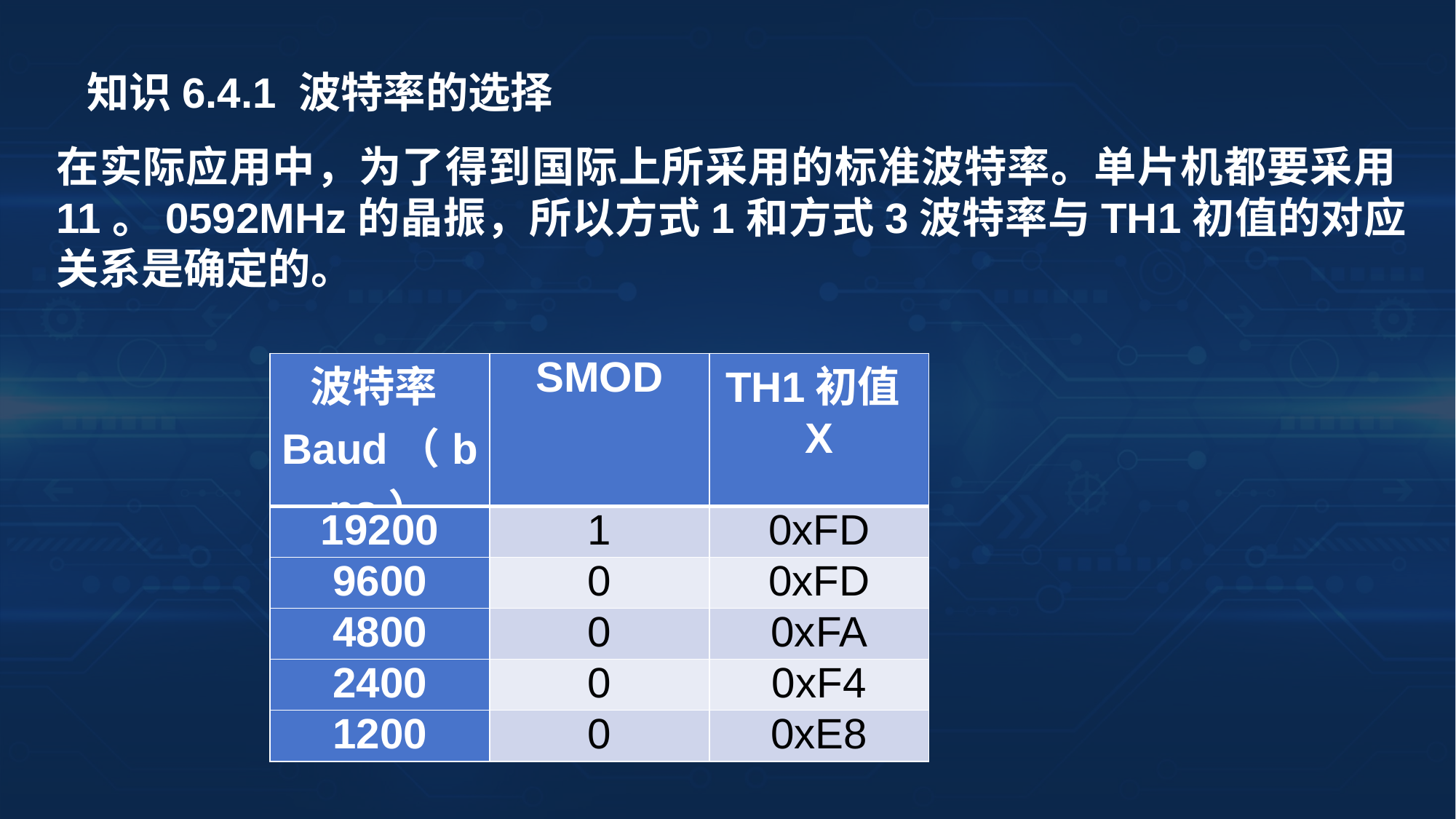

知识6.4.1 波特率的选择
在实际应用中，为了得到国际上所采用的标准波特率。单片机都要采用11。0592MHz的晶振，所以方式1和方式3波特率与TH1初值的对应关系是确定的。
| 波特率Baud（bps） | SMOD | TH1初值X |
| --- | --- | --- |
| 19200 | 1 | 0xFD |
| 9600 | 0 | 0xFD |
| 4800 | 0 | 0xFA |
| 2400 | 0 | 0xF4 |
| 1200 | 0 | 0xE8 |